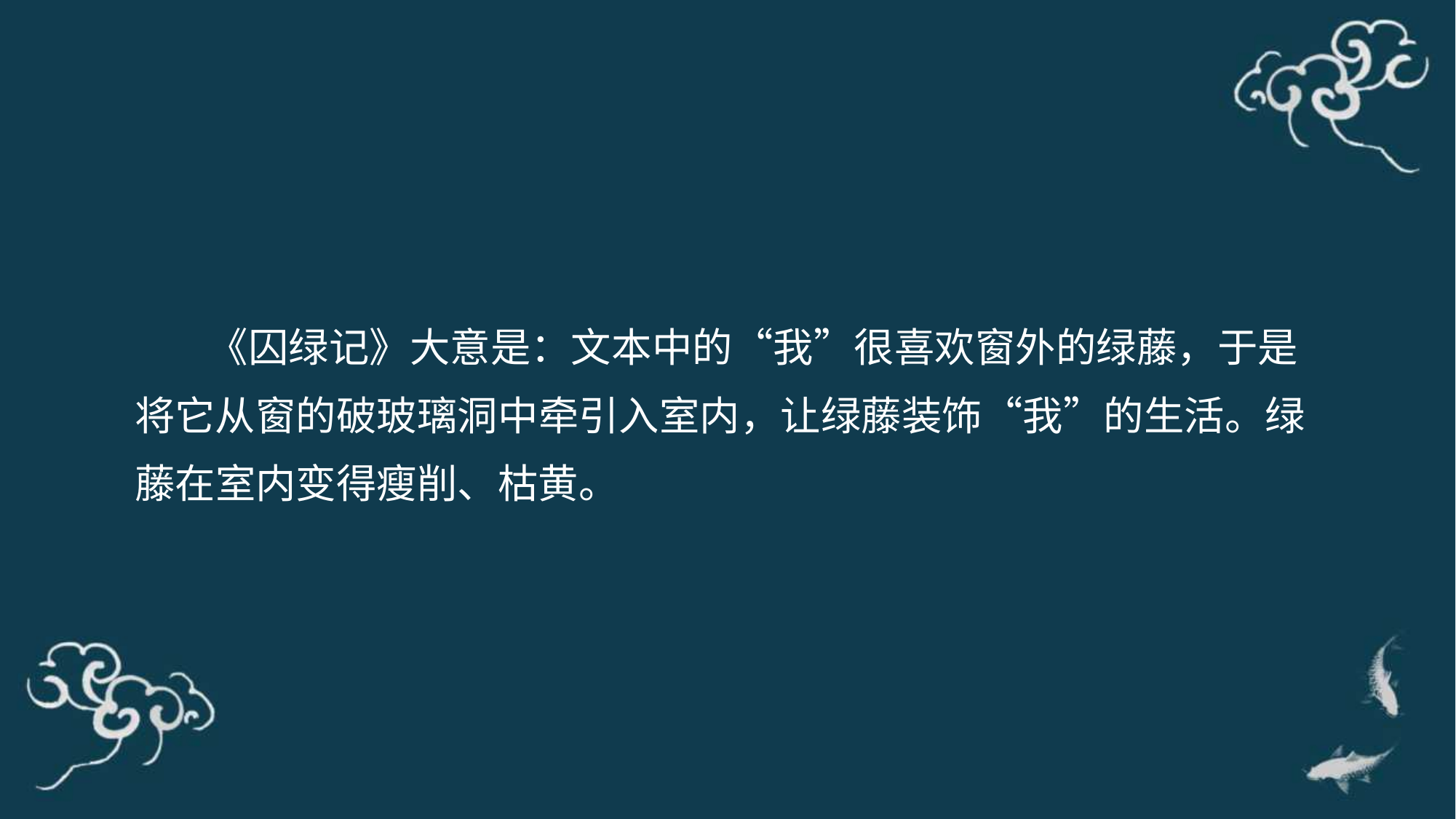

《囚绿记》大意是：文本中的“我”很喜欢窗外的绿藤，于是将它从窗的破玻璃洞中牵引入室内，让绿藤装饰“我”的生活。绿藤在室内变得瘦削、枯黄。